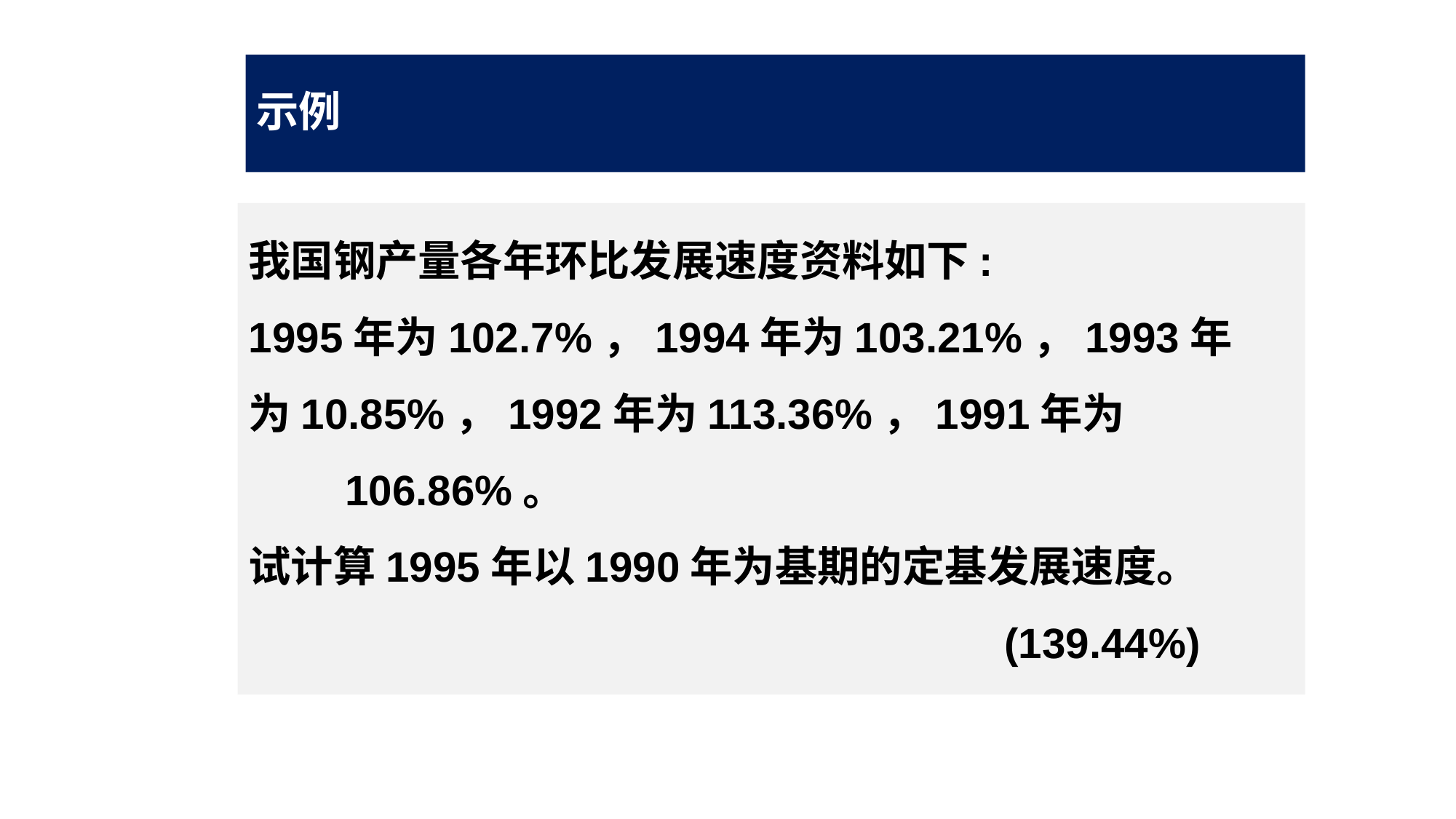

# 示例
我国钢产量各年环比发展速度资料如下:
1995年为102.7%，1994年为103.21%，1993年
为10.85%，1992年为113.36%，1991年为106.86%。
试计算1995年以1990年为基期的定基发展速度。
                                                         (139.44%)